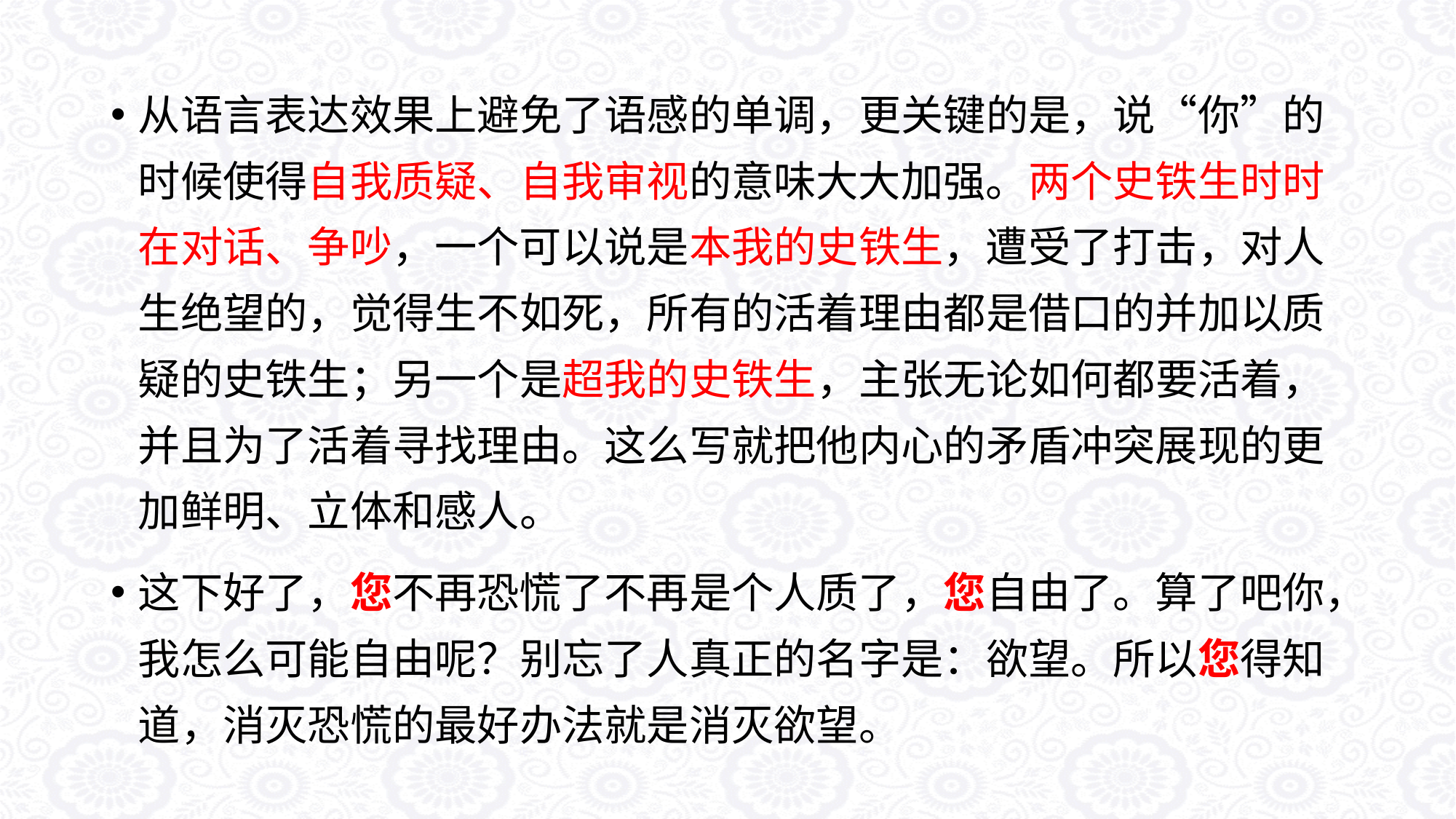

从语言表达效果上避免了语感的单调，更关键的是，说“你”的时候使得自我质疑、自我审视的意味大大加强。两个史铁生时时在对话、争吵，一个可以说是本我的史铁生，遭受了打击，对人生绝望的，觉得生不如死，所有的活着理由都是借口的并加以质疑的史铁生；另一个是超我的史铁生，主张无论如何都要活着，并且为了活着寻找理由。这么写就把他内心的矛盾冲突展现的更加鲜明、立体和感人。
这下好了，您不再恐慌了不再是个人质了，您自由了。算了吧你，我怎么可能自由呢？别忘了人真正的名字是：欲望。所以您得知道，消灭恐慌的最好办法就是消灭欲望。